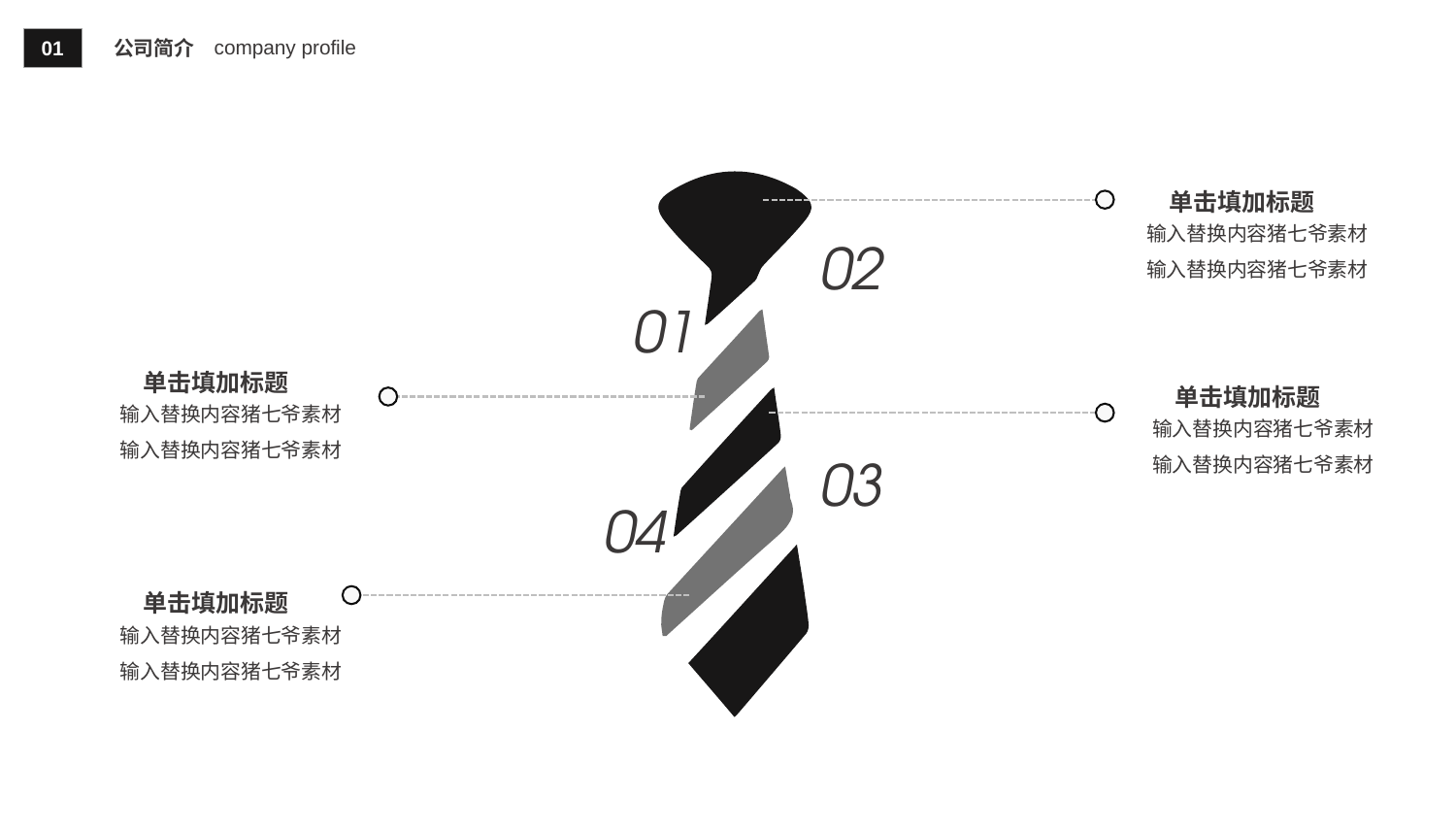

company profile
01
公司简介

02
01

03

04

单击填加标题
输入替换内容猪七爷素材
输入替换内容猪七爷素材
单击填加标题
单击填加标题
输入替换内容猪七爷素材
输入替换内容猪七爷素材
输入替换内容猪七爷素材
输入替换内容猪七爷素材
单击填加标题
输入替换内容猪七爷素材
输入替换内容猪七爷素材